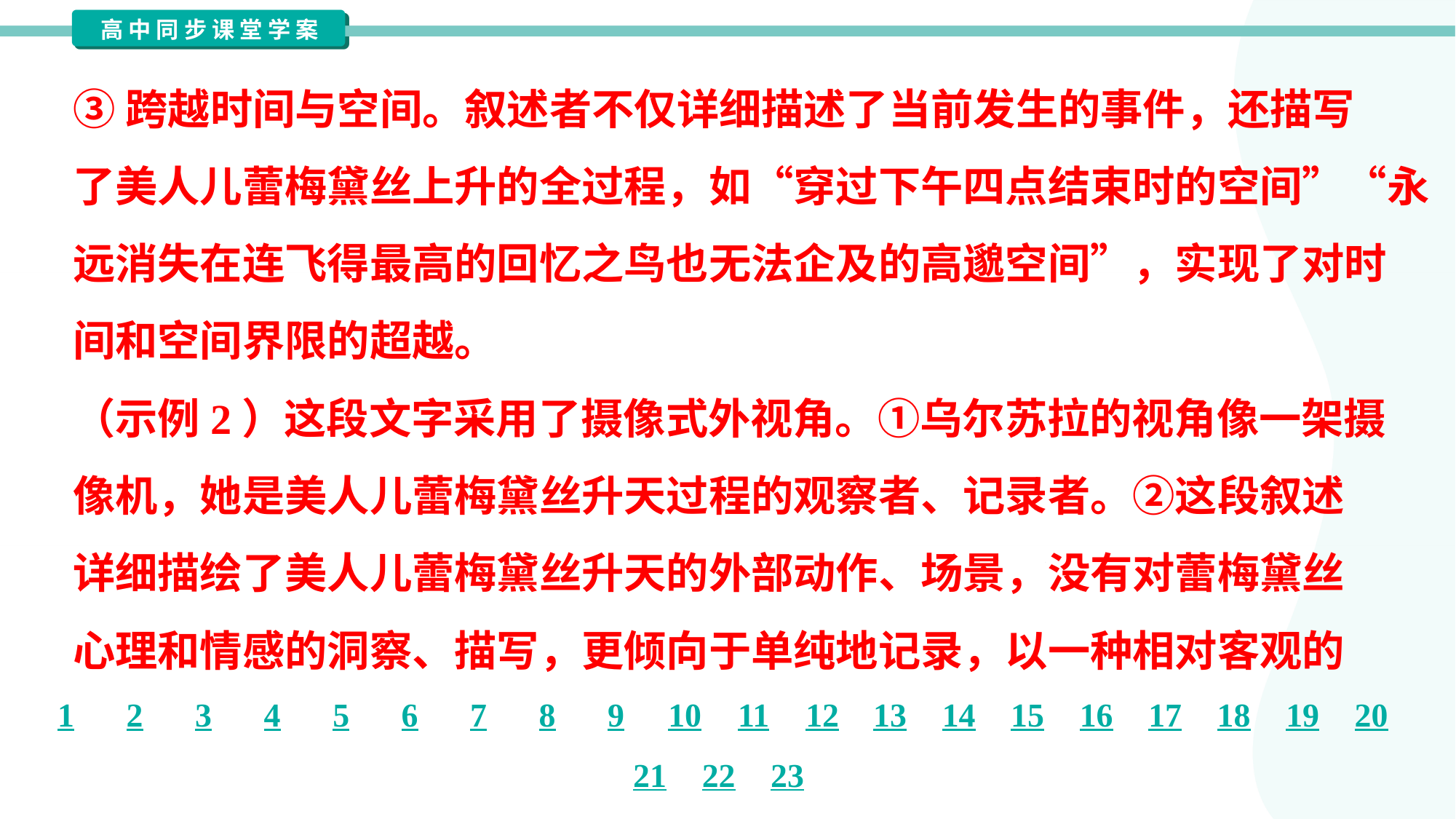

③跨越时间与空间。叙述者不仅详细描述了当前发生的事件，还描写
了美人儿蕾梅黛丝上升的全过程，如“穿过下午四点结束时的空间”“永
远消失在连飞得最高的回忆之鸟也无法企及的高邈空间”，实现了对时
间和空间界限的超越。
（示例2）这段文字采用了摄像式外视角。①乌尔苏拉的视角像一架摄
像机，她是美人儿蕾梅黛丝升天过程的观察者、记录者。②这段叙述
详细描绘了美人儿蕾梅黛丝升天的外部动作、场景，没有对蕾梅黛丝
心理和情感的洞察、描写，更倾向于单纯地记录，以一种相对客观的